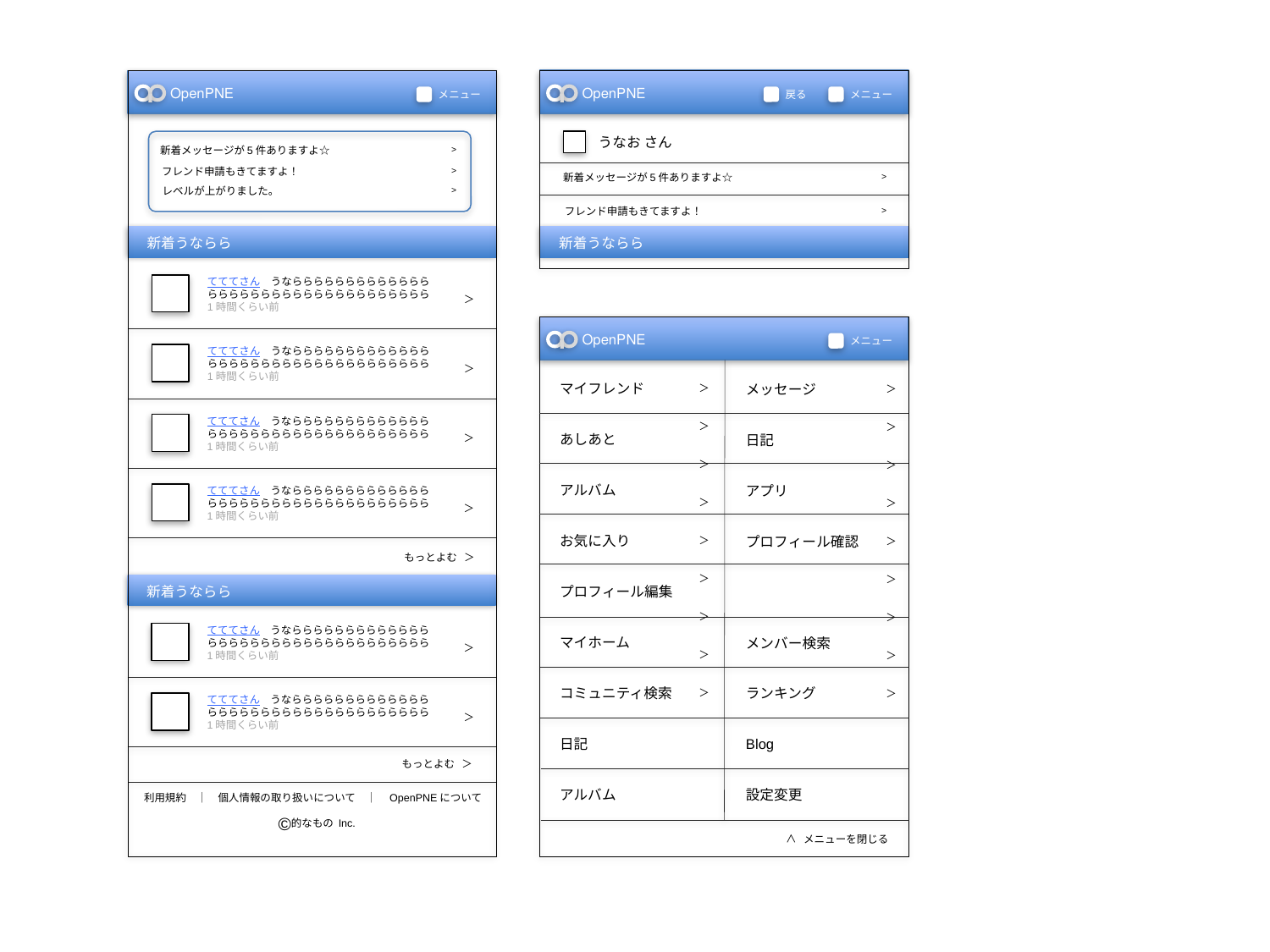

OpenPNE
メニュー

OpenPNE
戻る
メニュー

うなお さん

新着メッセージが5件ありますよ☆
>
フレンド申請もきてますよ！
>
新着メッセージが5件ありますよ☆
>
レベルが上がりました。
>
フレンド申請もきてますよ！
>

新着うならら
新着うならら
てててさん　うならららららららららららららららららららららららららららららららららら
1時間くらい前

＞

OpenPNE
メニュー

てててさん　うならららららららららららららららららららららららららららららららららら
1時間くらい前

＞
マイフレンド

あしあと

アルバム

お気に入り

プロフィール編集

マイホーム

コミュニティ検索

日記

アルバム
メッセージ

日記

アプリ

プロフィール確認

メンバー検索

ランキング

Blog

設定変更
＞

＞

＞

＞

＞

＞

＞

＞

＞
＞

＞

＞

＞

＞

＞

＞

＞

＞
てててさん　うならららららららららららららららららららららららららららららららららら
1時間くらい前

＞
てててさん　うならららららららららららららららららららららららららららららららららら
1時間くらい前

＞
＞
もっとよむ

新着うならら
てててさん　うならららららららららららららららららららららららららららららららららら
1時間くらい前

＞
てててさん　うならららららららららららららららららららららららららららららららららら
1時間くらい前

＞
＞
もっとよむ
利用規約　｜　個人情報の取り扱いについて　｜　OpenPNEについて

　　的なもの Inc.
©
＞
メニューを閉じる